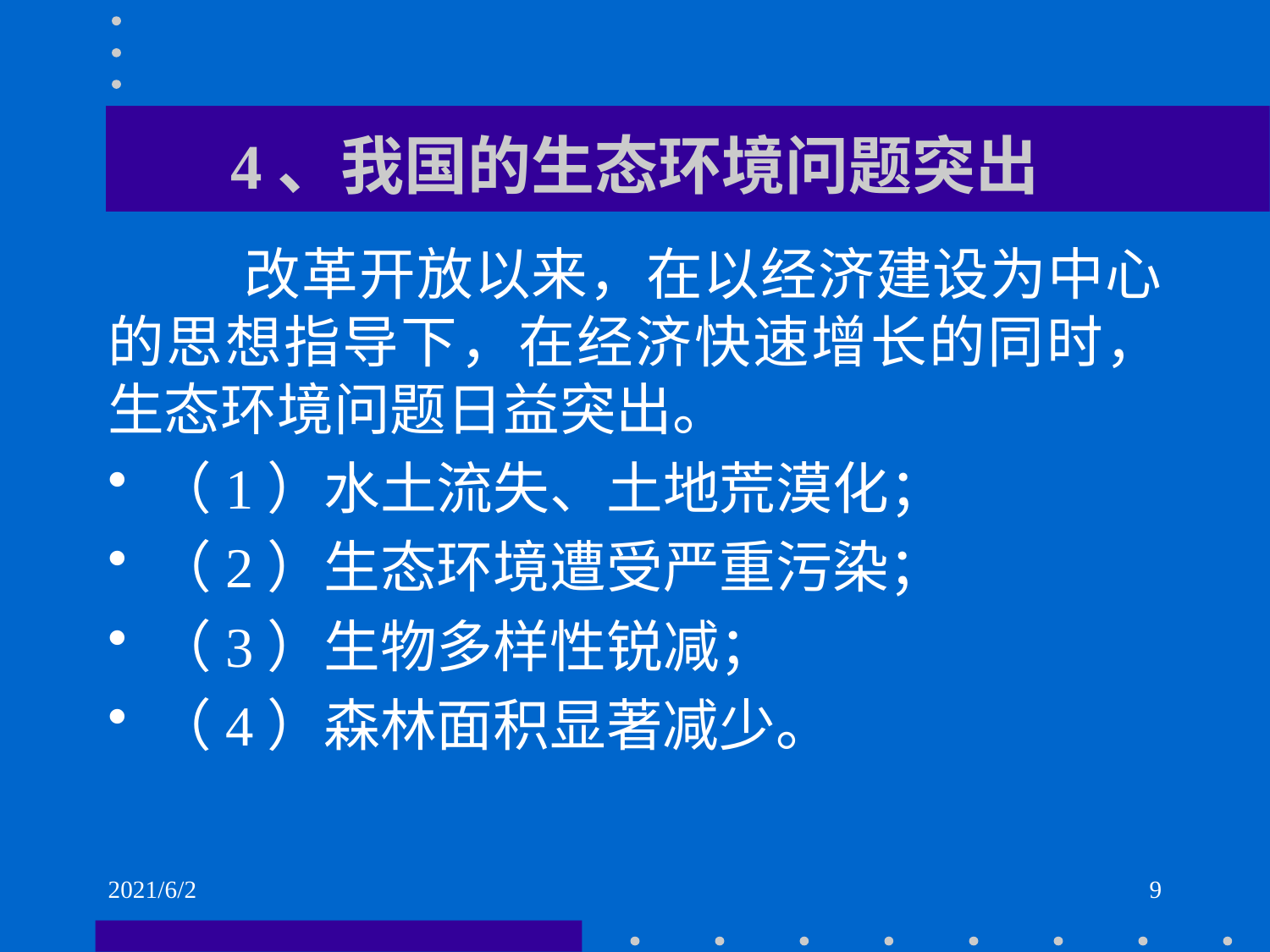

# 4、我国的生态环境问题突出
         改革开放以来，在以经济建设为中心的思想指导下，在经济快速增长的同时，生态环境问题日益突出。
（1）水土流失、土地荒漠化；
（2）生态环境遭受严重污染；
（3）生物多样性锐减；
（4）森林面积显著减少。
2021/6/2
9